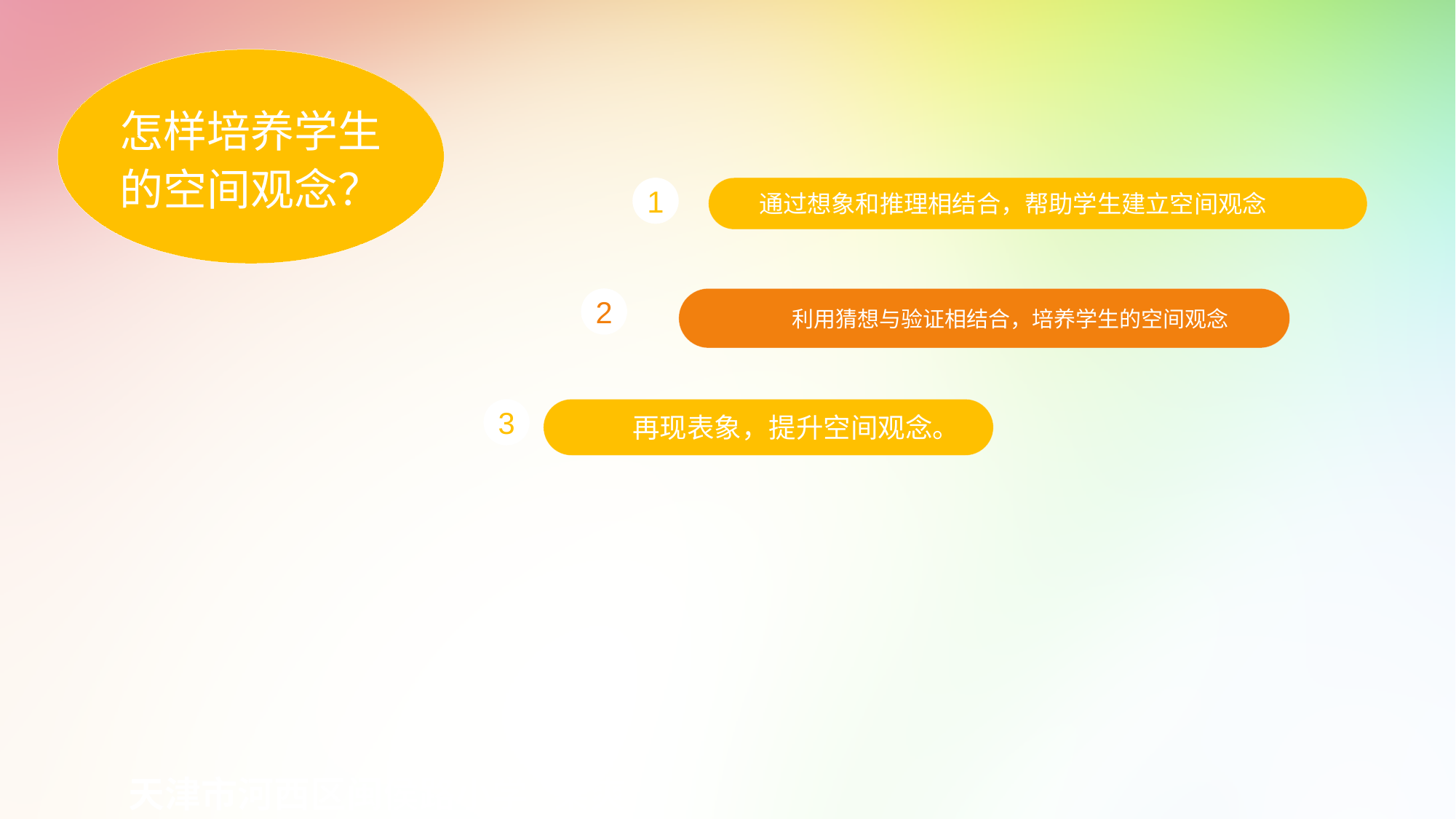

怎样培养学生的空间观念？
1
通过想象和推理相结合，帮助学生建立空间观念
2
 利用猜想与验证相结合，培养学生的空间观念
 再现表象，提升空间观念。
3
天津市河西区闽侯路小学   梁爽